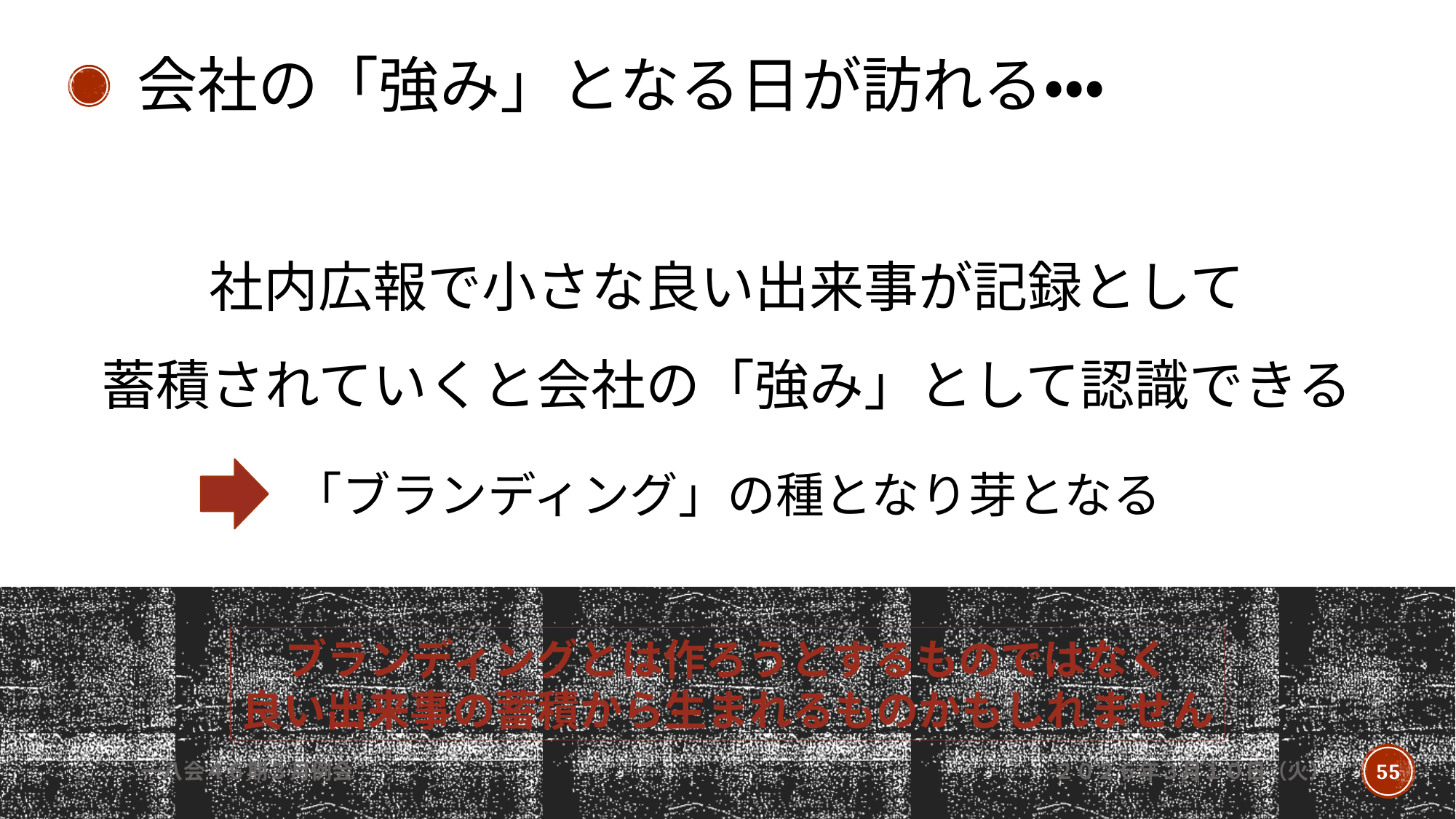

会社の「強み」となる日が訪れる・・・

# 社内広報で小さな良い出来事が記録として 蓄積されていくと会社の「強み」として認識できる
「ブランディング」の種となり芽となる

ブランディングとは作ろうとするものではなく
良い出来事の蓄積から生まれるものかもしれません
一八会４６期３月例会
２０２６年３月１０日（火）